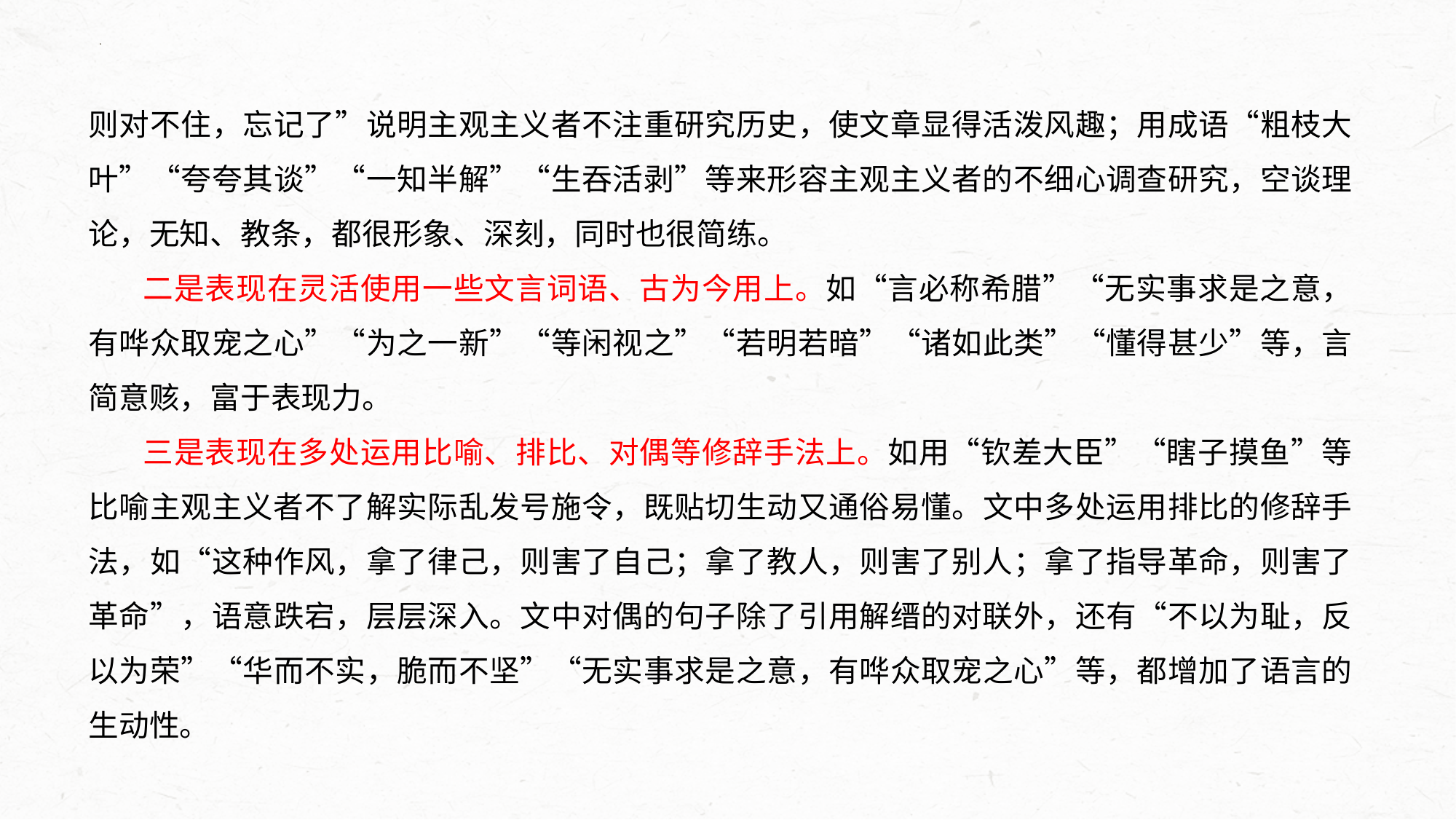

则对不住，忘记了”说明主观主义者不注重研究历史，使文章显得活泼风趣；用成语“粗枝大叶”“夸夸其谈”“一知半解”“生吞活剥”等来形容主观主义者的不细心调查研究，空谈理论，无知、教条，都很形象、深刻，同时也很简练。
二是表现在灵活使用一些文言词语、古为今用上。如“言必称希腊”“无实事求是之意，有哗众取宠之心”“为之一新”“等闲视之”“若明若暗”“诸如此类”“懂得甚少”等，言简意赅，富于表现力。
三是表现在多处运用比喻、排比、对偶等修辞手法上。如用“钦差大臣”“瞎子摸鱼”等比喻主观主义者不了解实际乱发号施令，既贴切生动又通俗易懂。文中多处运用排比的修辞手法，如“这种作风，拿了律己，则害了自己；拿了教人，则害了别人；拿了指导革命，则害了革命”，语意跌宕，层层深入。文中对偶的句子除了引用解缙的对联外，还有“不以为耻，反以为荣”“华而不实，脆而不坚”“无实事求是之意，有哗众取宠之心”等，都增加了语言的生动性。